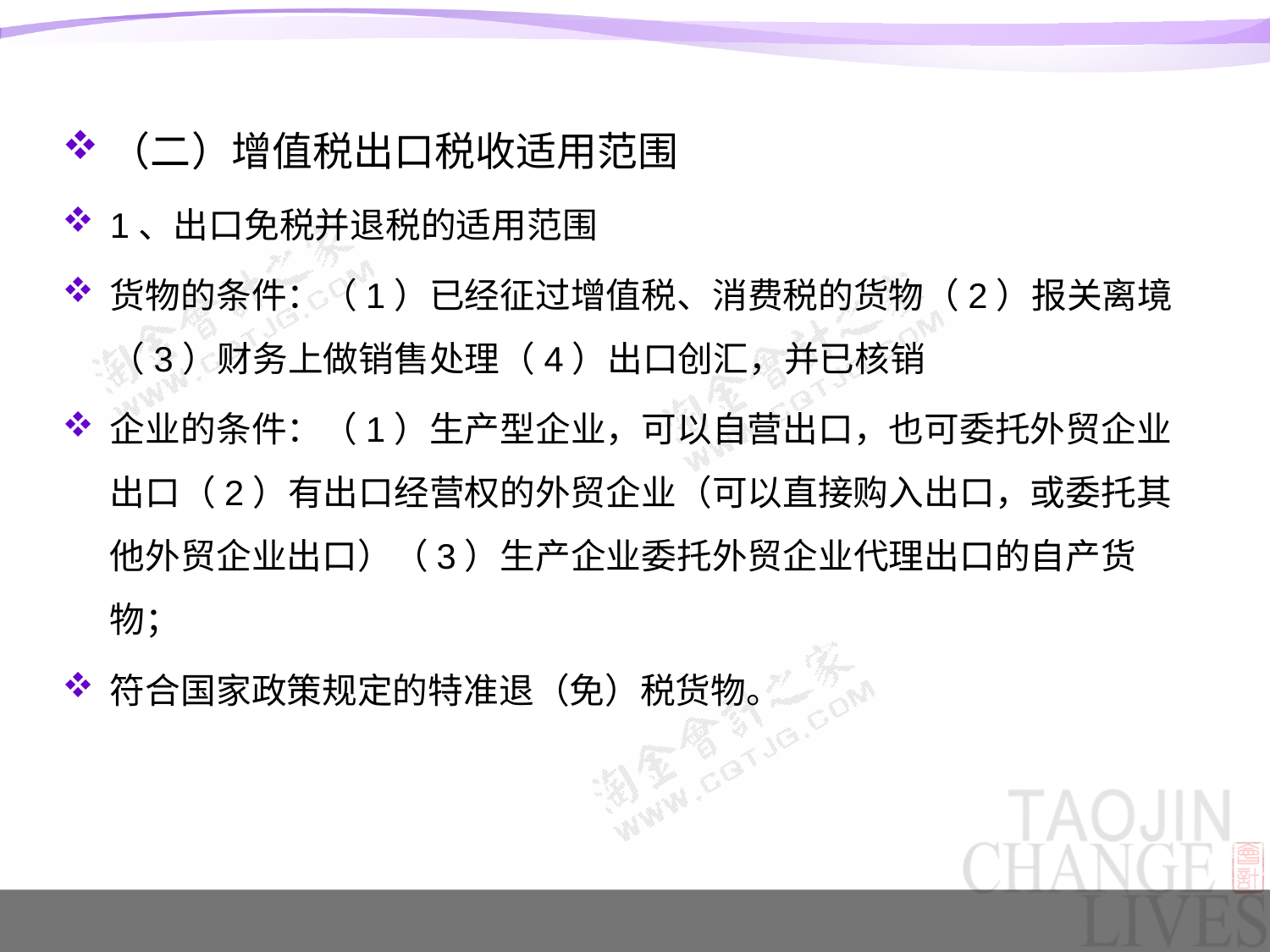

（二）增值税出口税收适用范围
1、出口免税并退税的适用范围
货物的条件：（1）已经征过增值税、消费税的货物（2）报关离境（3）财务上做销售处理（4）出口创汇，并已核销
企业的条件：（1）生产型企业，可以自营出口，也可委托外贸企业出口（2）有出口经营权的外贸企业（可以直接购入出口，或委托其他外贸企业出口）（3）生产企业委托外贸企业代理出口的自产货物；
符合国家政策规定的特准退（免）税货物。